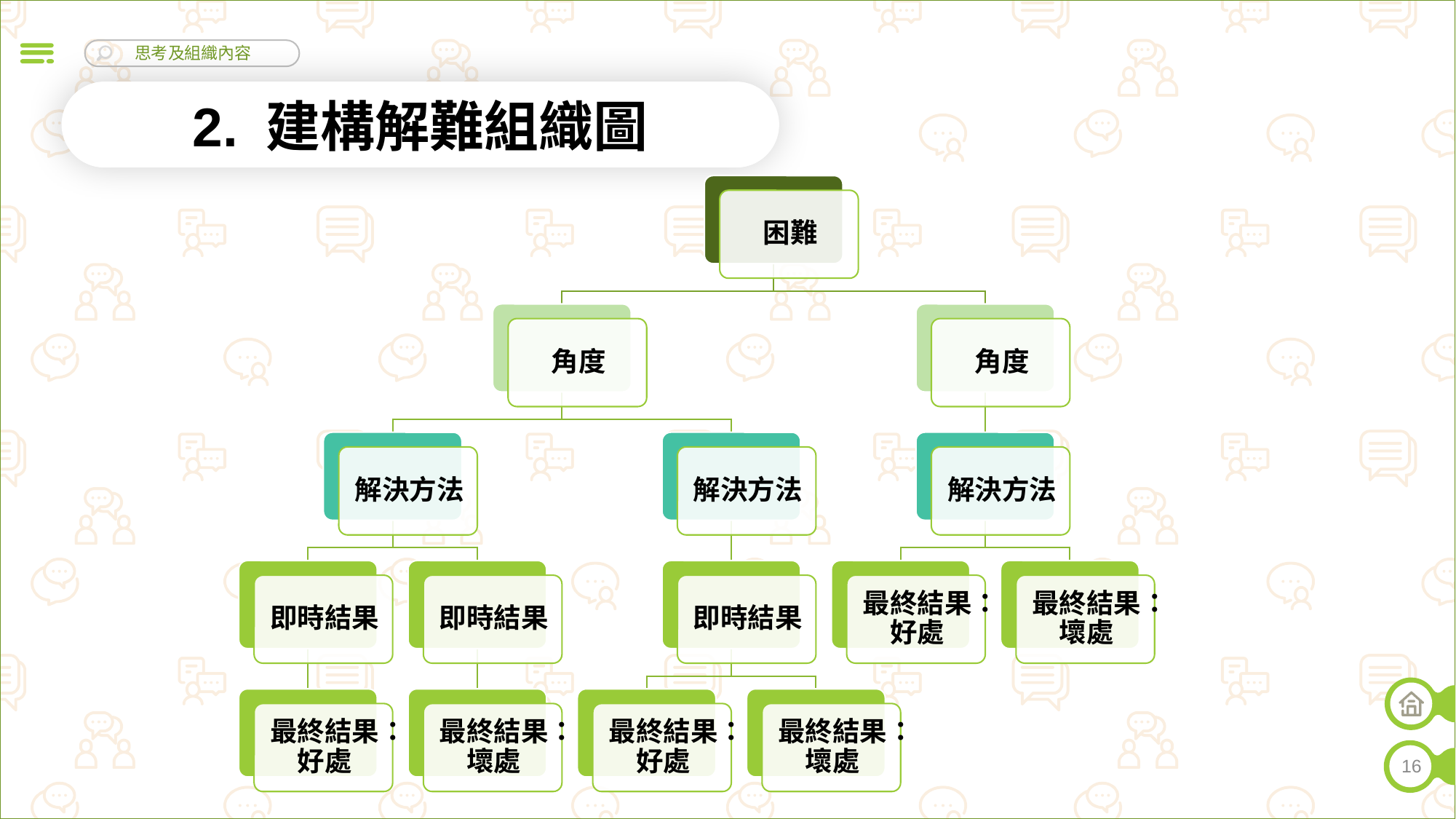

2. 建構解難組織圖
困難
角度
解決方法
即時結果
最終結果：好處
即時結果
最終結果：壞處
解決方法
即時結果
最終結果：好處
最終結果：壞處
角度
解決方法
最終結果：好處
最終結果：壞處
16